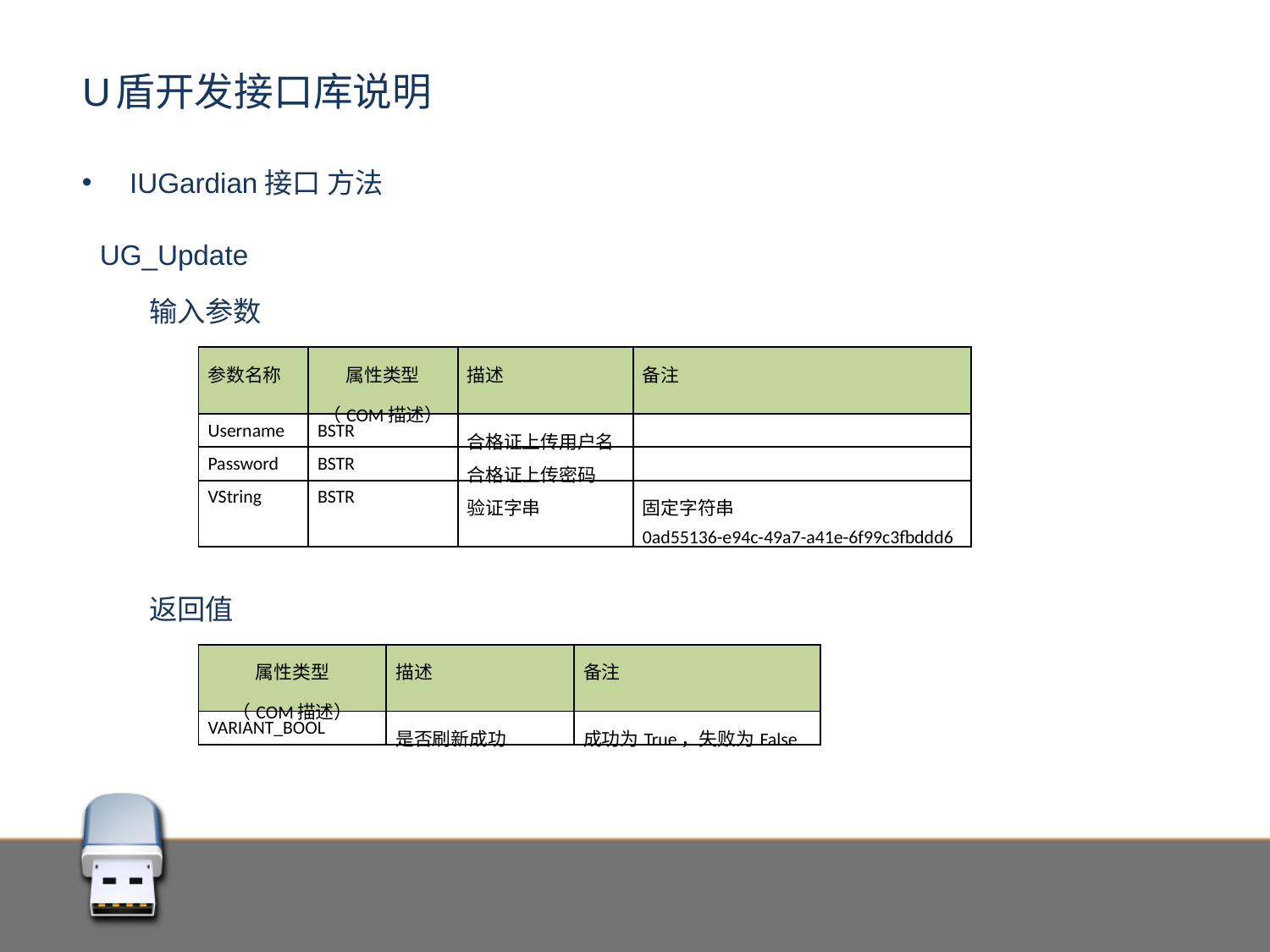

# U盾开发接口库说明
IUGardian接口 方法
	UG_Update
	输入参数
| 参数名称 | 属性类型 （COM描述） | 描述 | 备注 |
| --- | --- | --- | --- |
| Username | BSTR | 合格证上传用户名 |  |
| Password | BSTR | 合格证上传密码 |  |
| VString | BSTR | 验证字串 | 固定字符串 0ad55136-e94c-49a7-a41e-6f99c3fbddd6 |
	返回值
| 属性类型 （COM描述） | 描述 | 备注 |
| --- | --- | --- |
| VARIANT\_BOOL | 是否刷新成功 | 成功为True，失败为False |